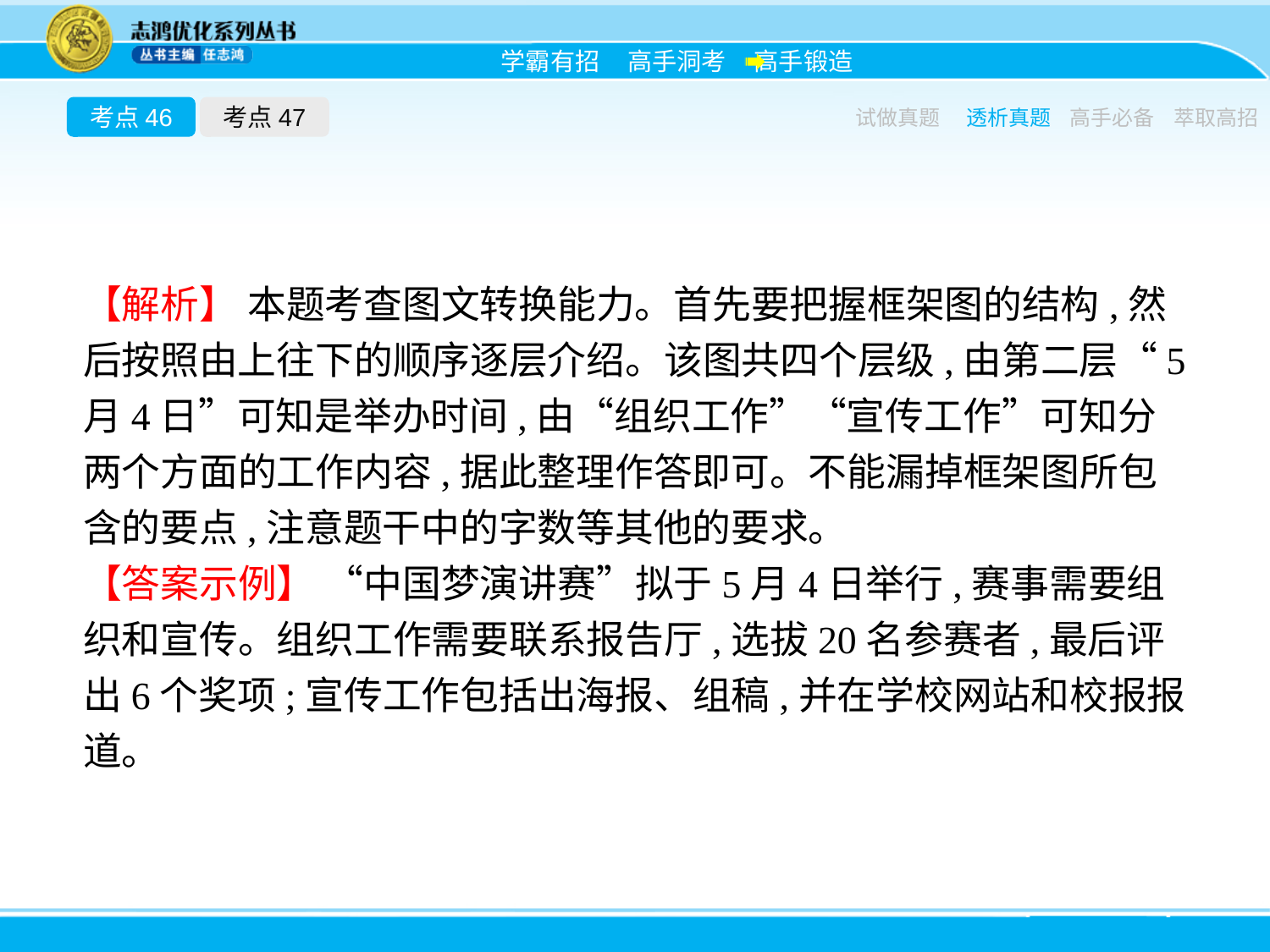

考点46
考点47
试做真题
透析真题
高手必备
萃取高招
【解析】 本题考查图文转换能力。首先要把握框架图的结构,然后按照由上往下的顺序逐层介绍。该图共四个层级,由第二层“5月4日”可知是举办时间,由“组织工作”“宣传工作”可知分两个方面的工作内容,据此整理作答即可。不能漏掉框架图所包含的要点,注意题干中的字数等其他的要求。
【答案示例】 “中国梦演讲赛”拟于5月4日举行,赛事需要组织和宣传。组织工作需要联系报告厅,选拔20名参赛者,最后评出6个奖项;宣传工作包括出海报、组稿,并在学校网站和校报报道。